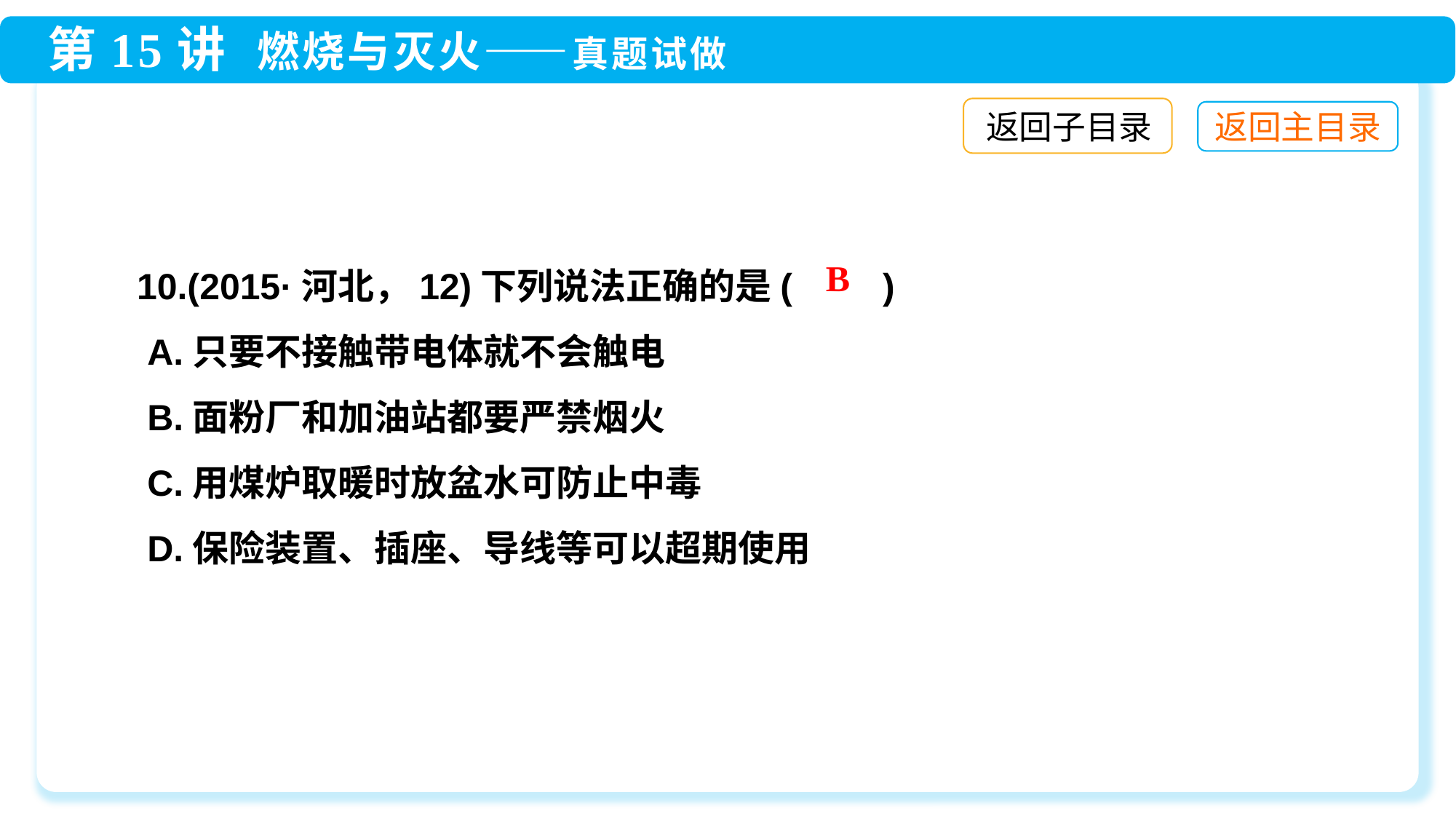

返回子目录

10.(2015·河北，12)下列说法正确的是(　　)
 A.只要不接触带电体就不会触电
 B.面粉厂和加油站都要严禁烟火
 C.用煤炉取暖时放盆水可防止中毒
 D.保险装置、插座、导线等可以超期使用
B